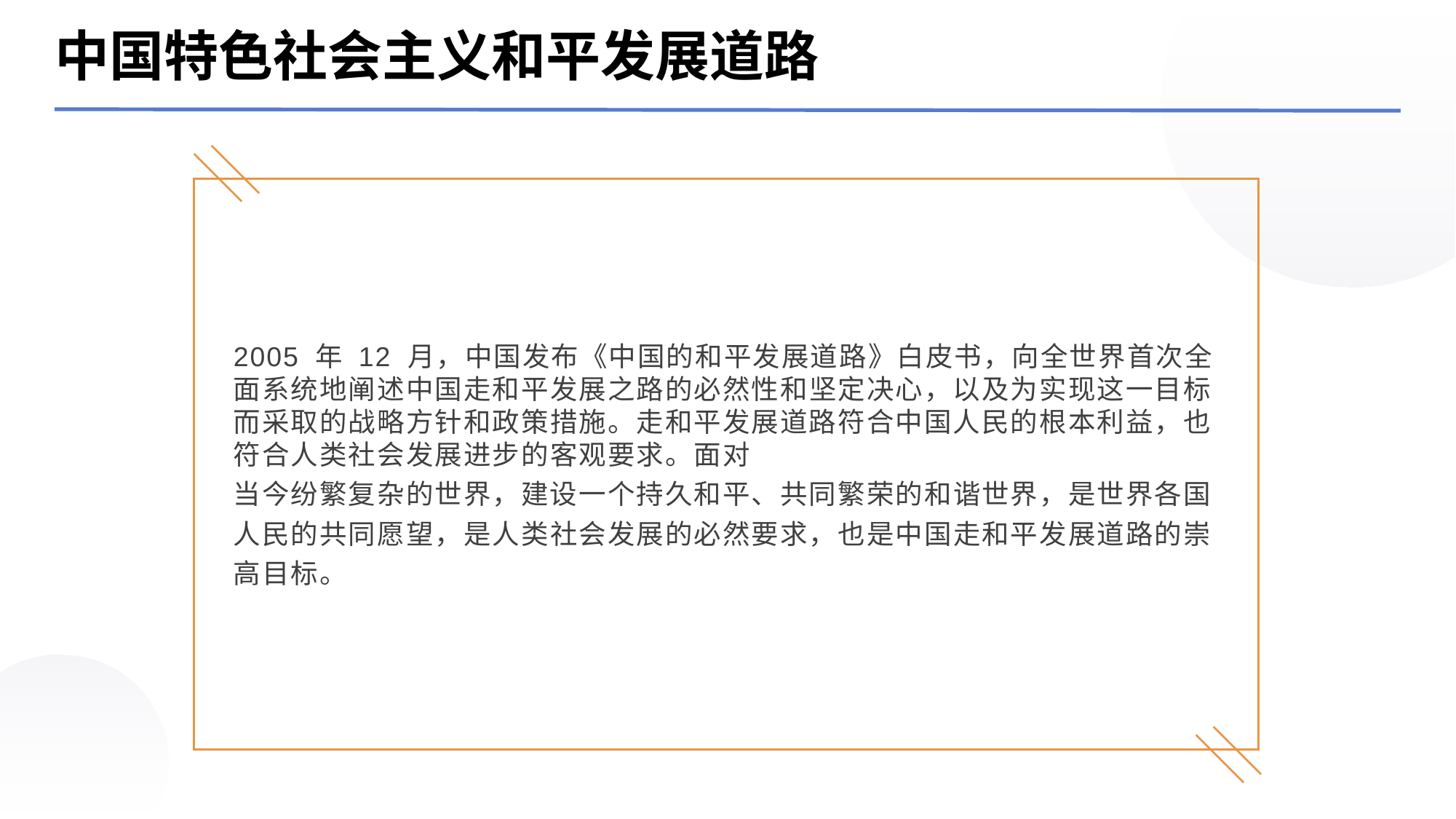

中国特色社会主义和平发展道路

2005 年 12 月，中国发布《中国的和平发展道路》白皮书，向全世界首次全面系统地阐述中国走和平发展之路的必然性和坚定决心，以及为实现这一目标而采取的战略方针和政策措施。走和平发展道路符合中国人民的根本利益，也符合人类社会发展进步的客观要求。面对
当今纷繁复杂的世界，建设一个持久和平、共同繁荣的和谐世界，是世界各国人民的共同愿望，是人类社会发展的必然要求，也是中国走和平发展道路的崇高目标。